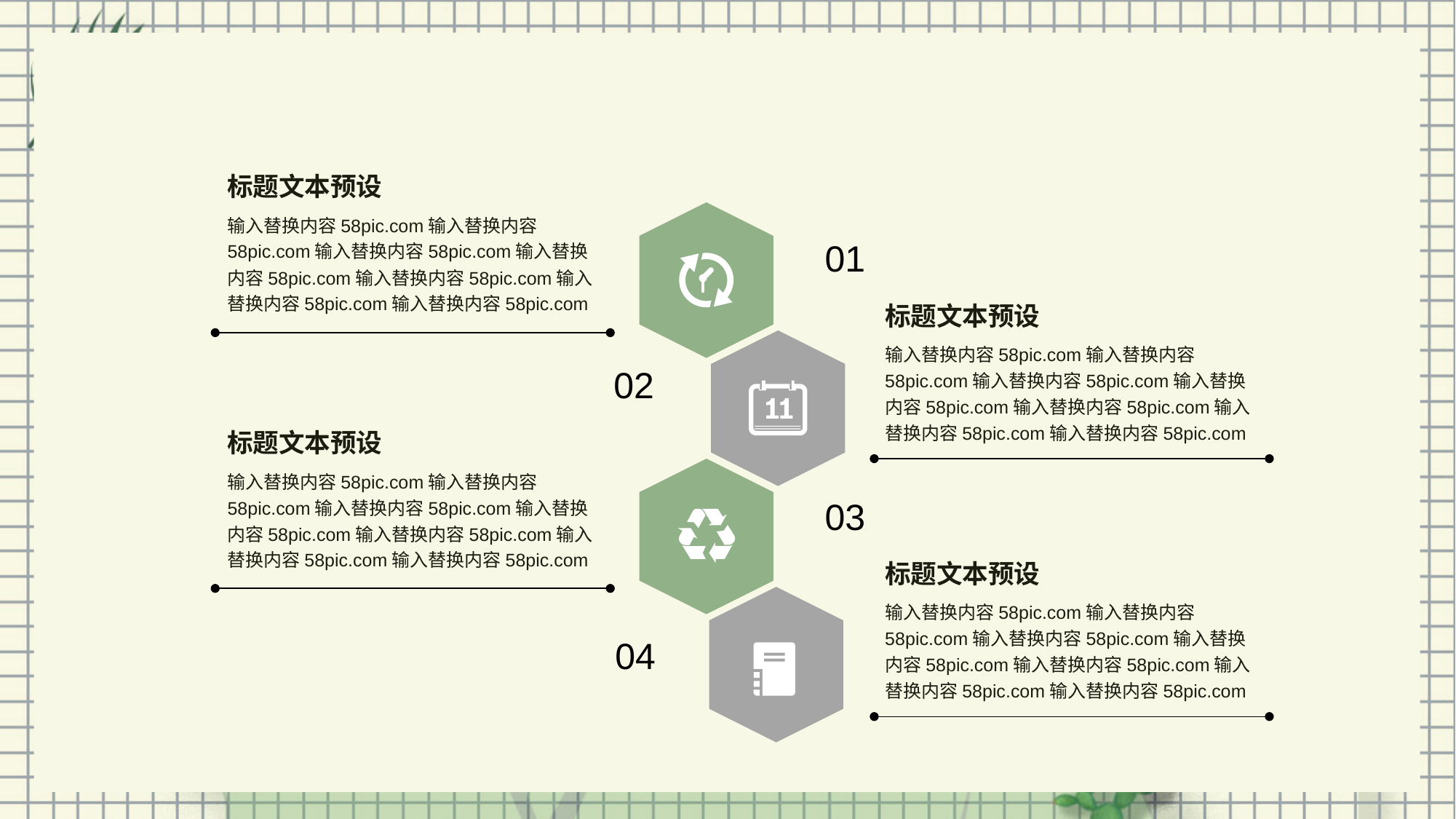

标题文本预设

输入替换内容58pic.com输入替换内容58pic.com输入替换内容58pic.com输入替换内容58pic.com输入替换内容58pic.com输入替换内容58pic.com输入替换内容58pic.com

01
标题文本预设

输入替换内容58pic.com输入替换内容58pic.com输入替换内容58pic.com输入替换内容58pic.com输入替换内容58pic.com输入替换内容58pic.com输入替换内容58pic.com

02
标题文本预设

输入替换内容58pic.com输入替换内容58pic.com输入替换内容58pic.com输入替换内容58pic.com输入替换内容58pic.com输入替换内容58pic.com输入替换内容58pic.com

03
标题文本预设

输入替换内容58pic.com输入替换内容58pic.com输入替换内容58pic.com输入替换内容58pic.com输入替换内容58pic.com输入替换内容58pic.com输入替换内容58pic.com

04